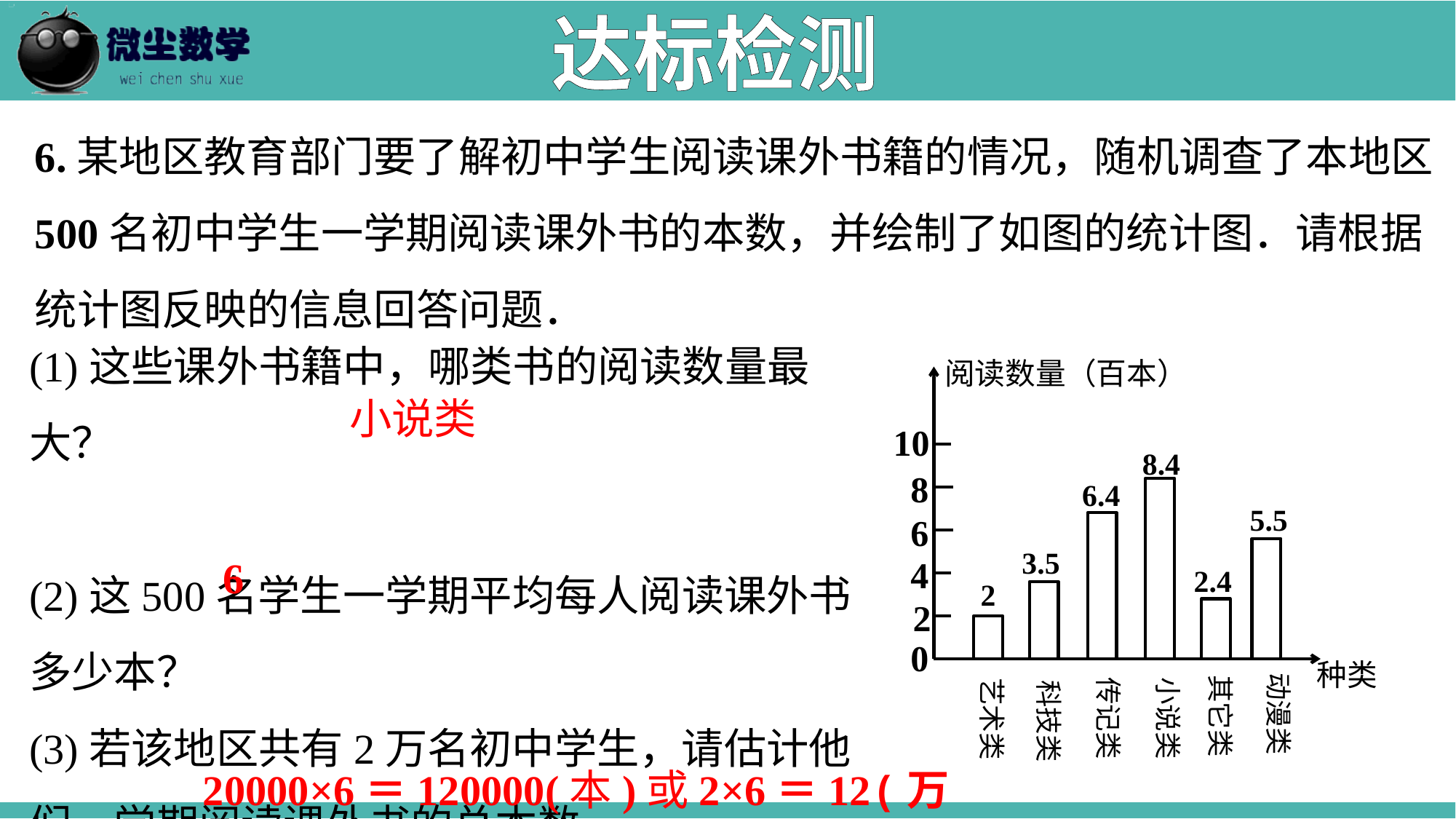

达标检测
6.某地区教育部门要了解初中学生阅读课外书籍的情况，随机调查了本地区500名初中学生一学期阅读课外书的本数，并绘制了如图的统计图．请根据统计图反映的信息回答问题．
(1)这些课外书籍中，哪类书的阅读数量最大？

(2)这500名学生一学期平均每人阅读课外书多少本？
(3)若该地区共有2万名初中学生，请估计他们一学期阅读课外书的总本数．
阅读数量（百本）
10
8.4
8
6.4

5.5
6

3.5

4
2.4
2

2

0
种类
动漫类
其它类
传记类
小说类
艺术类
科技类
小说类
6
20000×6＝120000(本)或2×6＝12(万本)